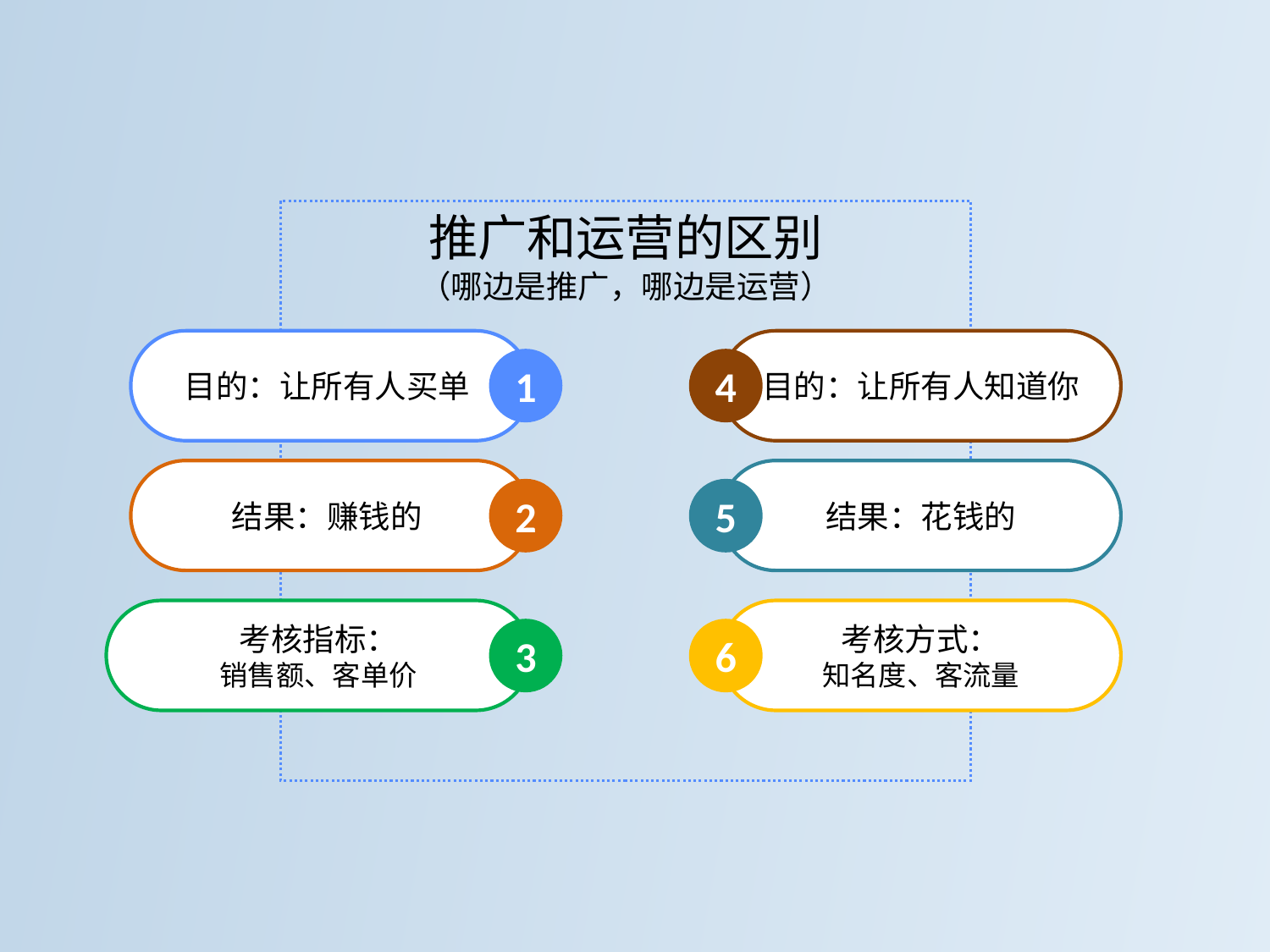

推广和运营的区别
（哪边是推广，哪边是运营）
目的：让所有人买单
目的：让所有人知道你
1
4
结果：赚钱的
结果：花钱的
2
5
考核指标：
销售额、客单价
考核方式：
知名度、客流量
3
6